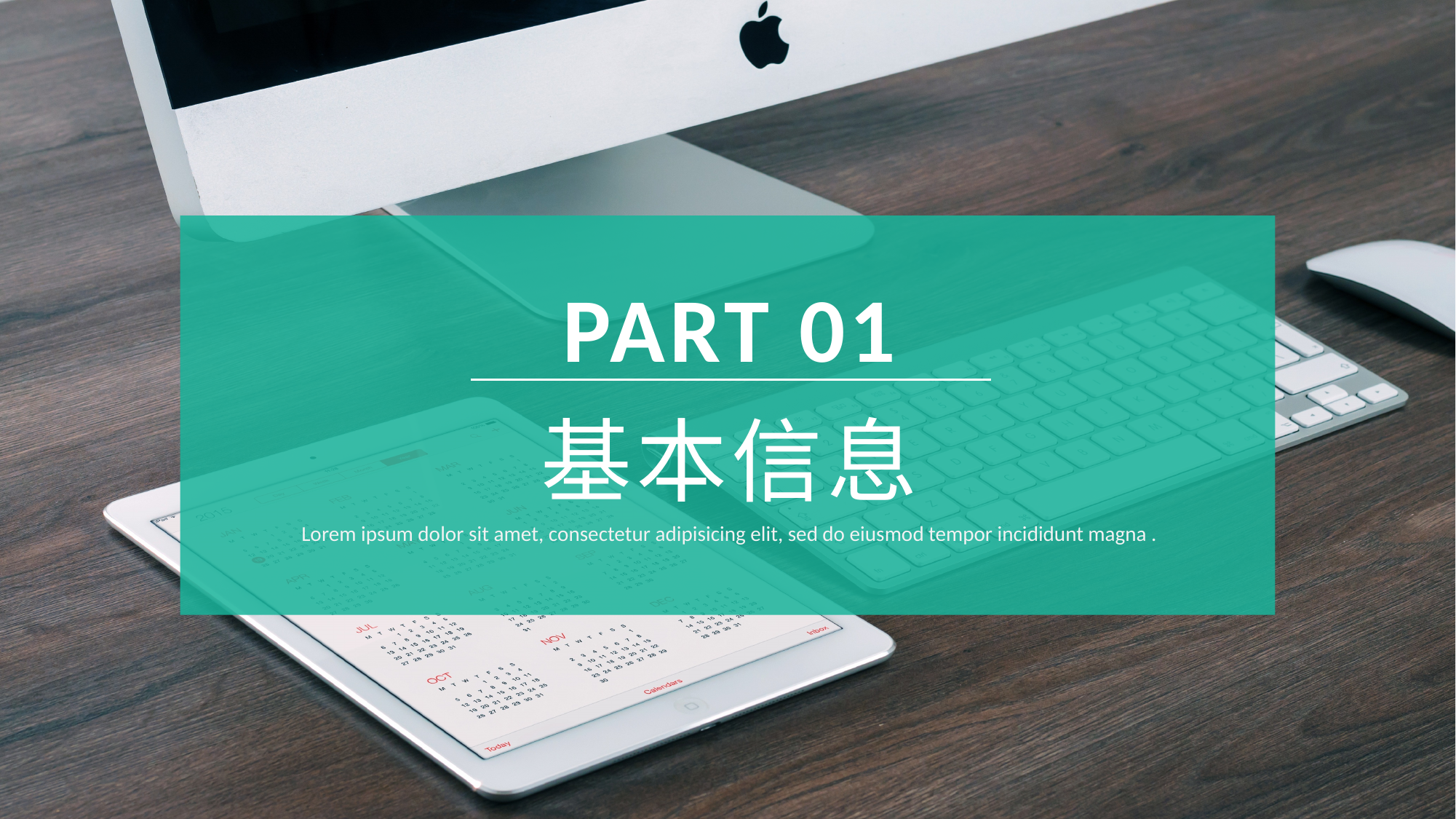

PART 01
基本信息
Lorem ipsum dolor sit amet, consectetur adipisicing elit, sed do eiusmod tempor incididunt magna .